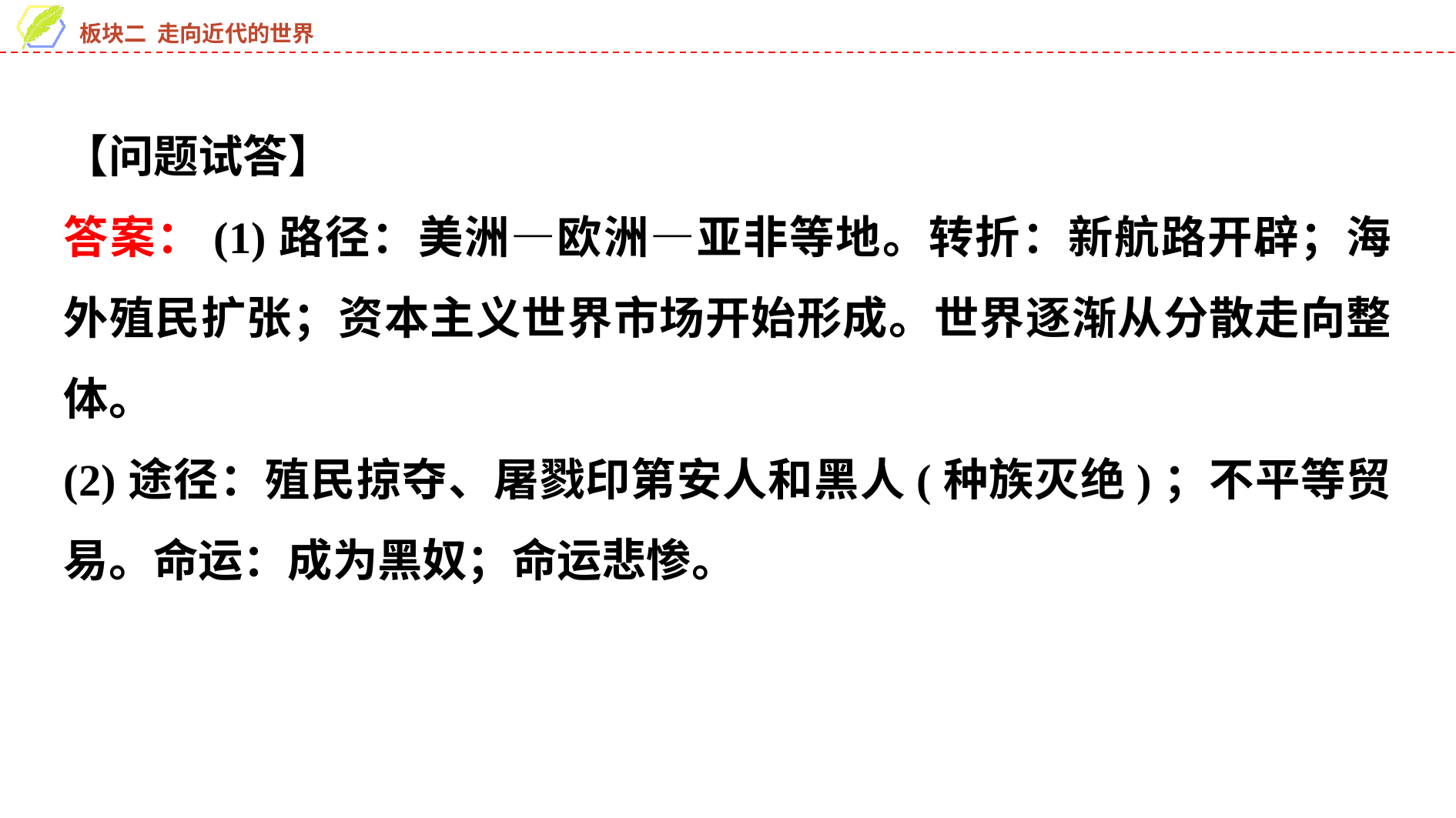

【问题试答】
答案：(1)路径：美洲—欧洲—亚非等地。转折：新航路开辟；海外殖民扩张；资本主义世界市场开始形成。世界逐渐从分散走向整体。
(2)途径：殖民掠夺、屠戮印第安人和黑人(种族灭绝)；不平等贸易。命运：成为黑奴；命运悲惨。